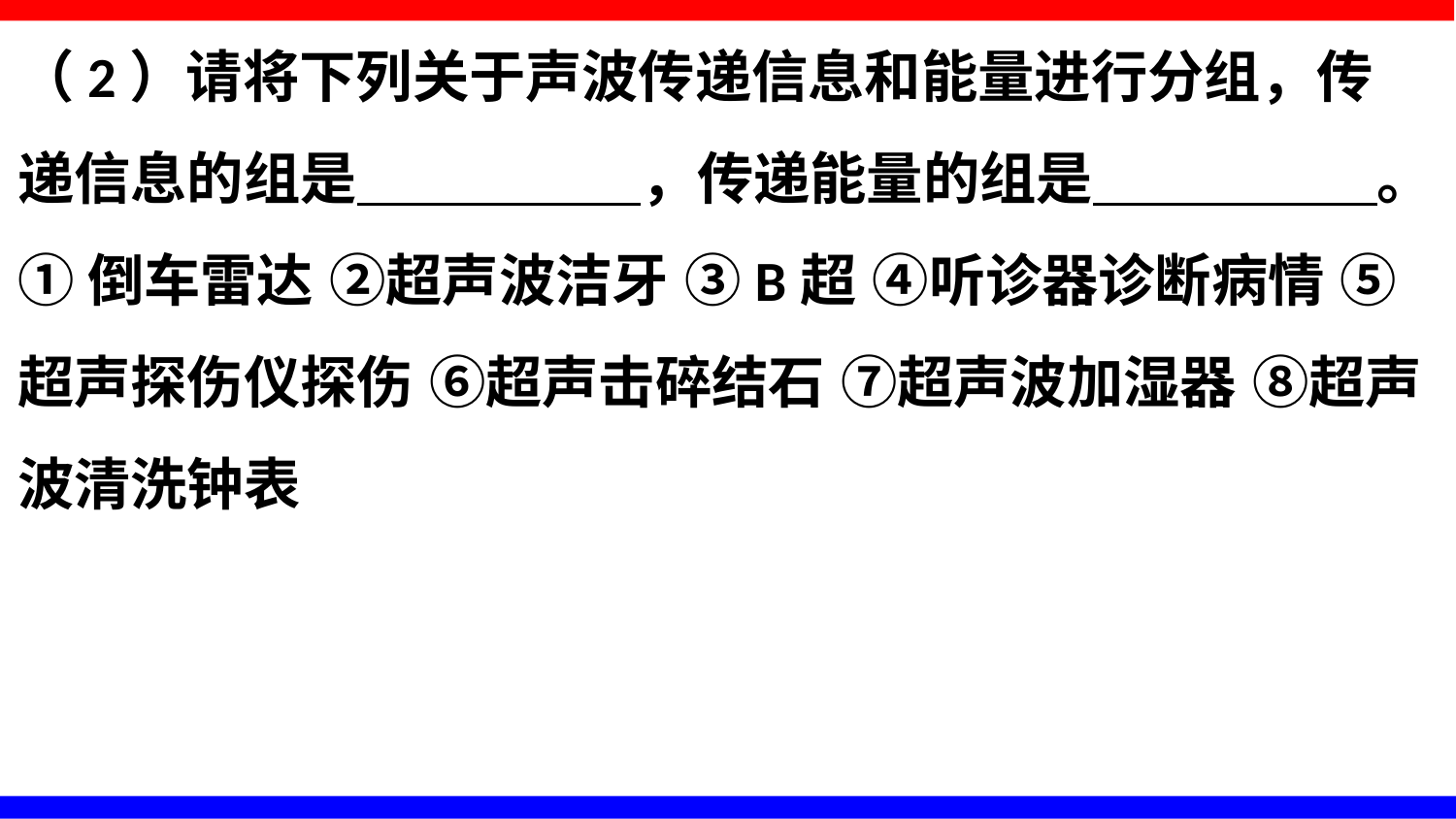

（2）请将下列关于声波传递信息和能量进行分组，传递信息的组是                  ，传递能量的组是                  。
①倒车雷达 ②超声波洁牙 ③B超 ④听诊器诊断病情 ⑤超声探伤仪探伤 ⑥超声击碎结石 ⑦超声波加湿器 ⑧超声波清洗钟表